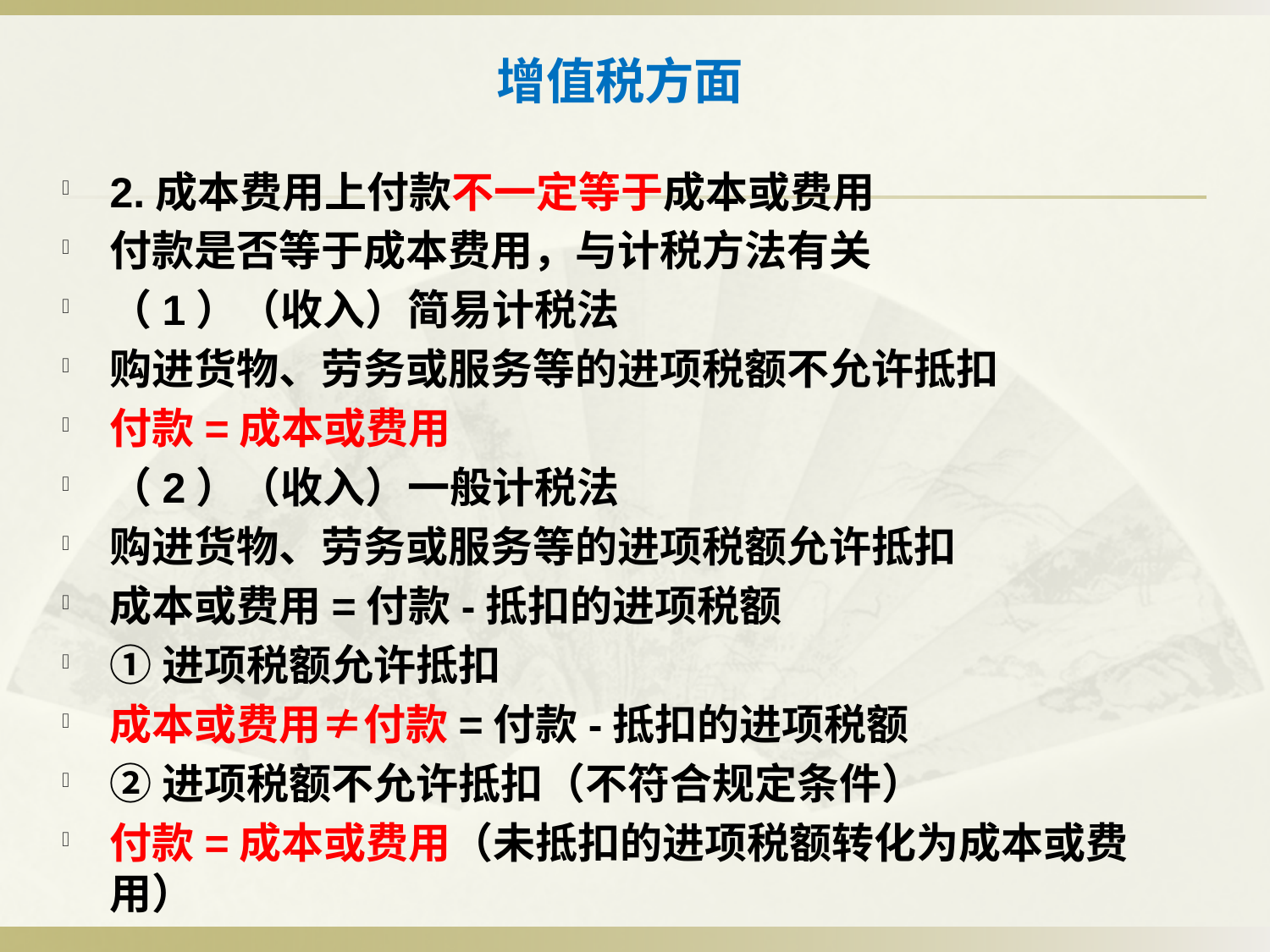

# 增值税方面
2.成本费用上付款不一定等于成本或费用
付款是否等于成本费用，与计税方法有关
（1）（收入）简易计税法
购进货物、劳务或服务等的进项税额不允许抵扣
付款=成本或费用
（2）（收入）一般计税法
购进货物、劳务或服务等的进项税额允许抵扣
成本或费用=付款-抵扣的进项税额
①进项税额允许抵扣
成本或费用≠付款=付款-抵扣的进项税额
②进项税额不允许抵扣（不符合规定条件）
付款=成本或费用（未抵扣的进项税额转化为成本或费用）